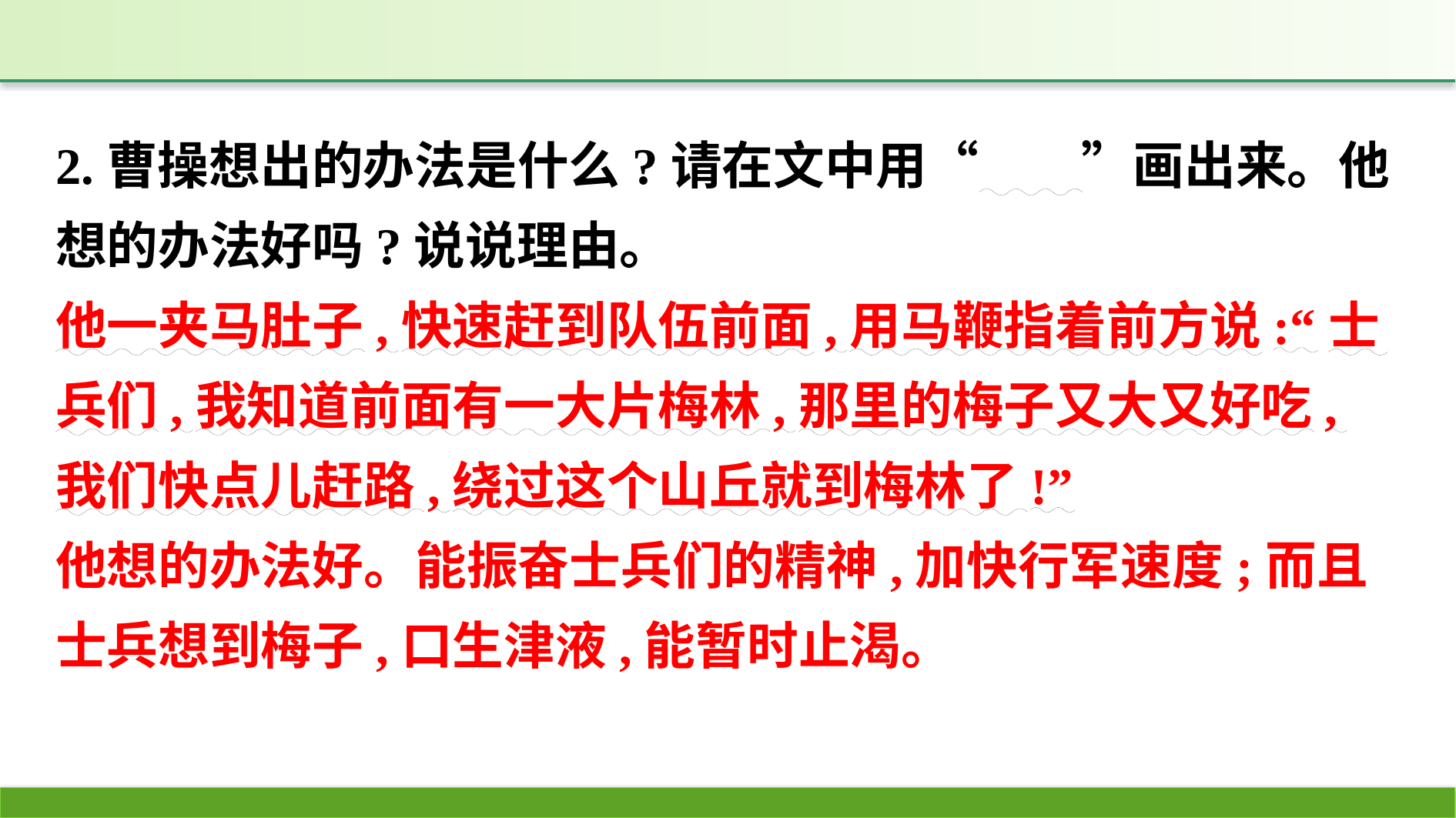

2.曹操想出的办法是什么?请在文中用“　　”画出来。他想的办法好吗?说说理由。
他一夹马肚子,快速赶到队伍前面,用马鞭指着前方说:“士兵们,我知道前面有一大片梅林,那里的梅子又大又好吃,我们快点儿赶路,绕过这个山丘就到梅林了!”
他想的办法好。能振奋士兵们的精神,加快行军速度;而且士兵想到梅子,口生津液,能暂时止渴。